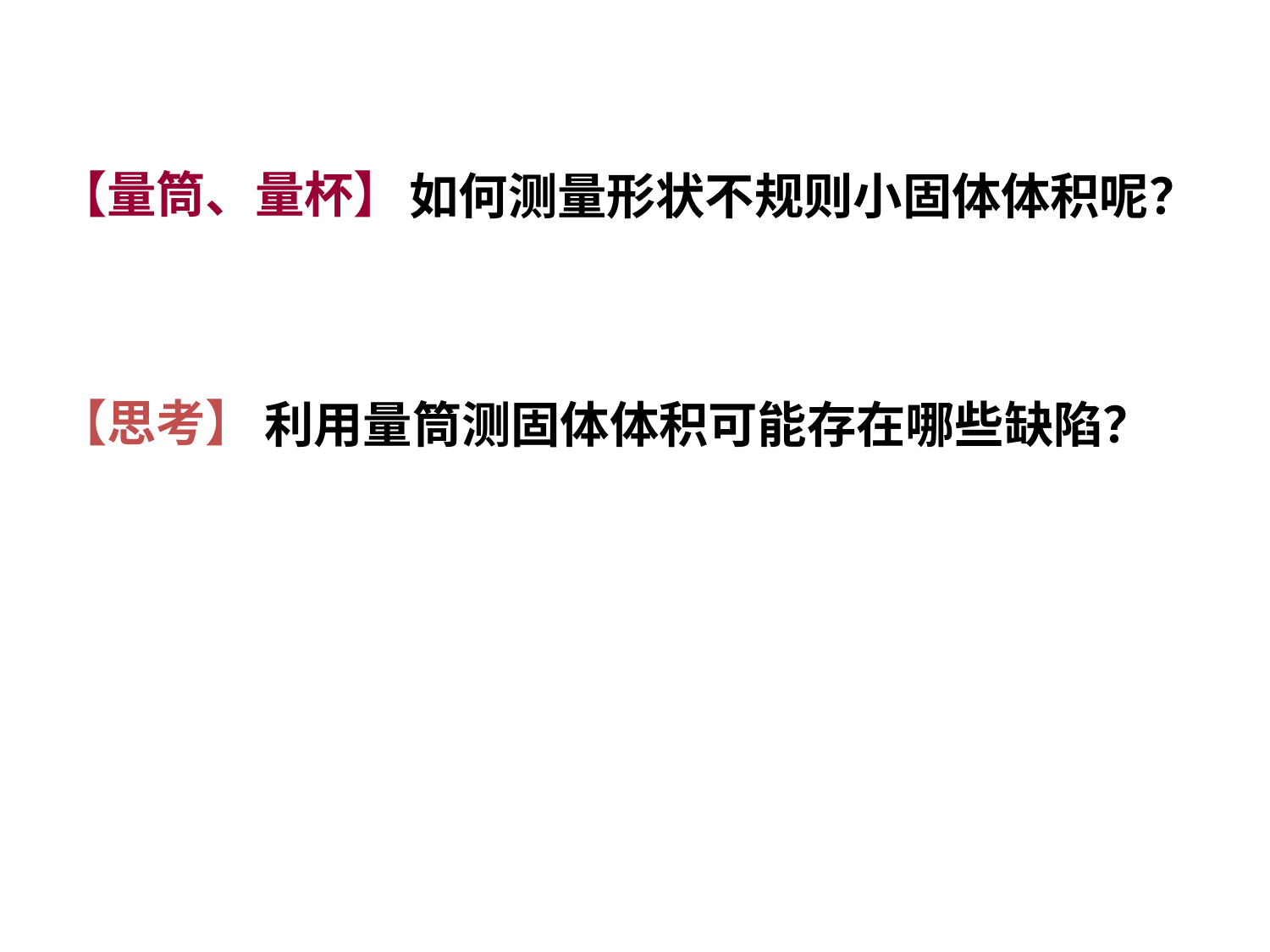

【量筒、量杯】
如何测量形状不规则小固体体积呢？

【思考】
利用量筒测固体体积可能存在哪些缺陷？